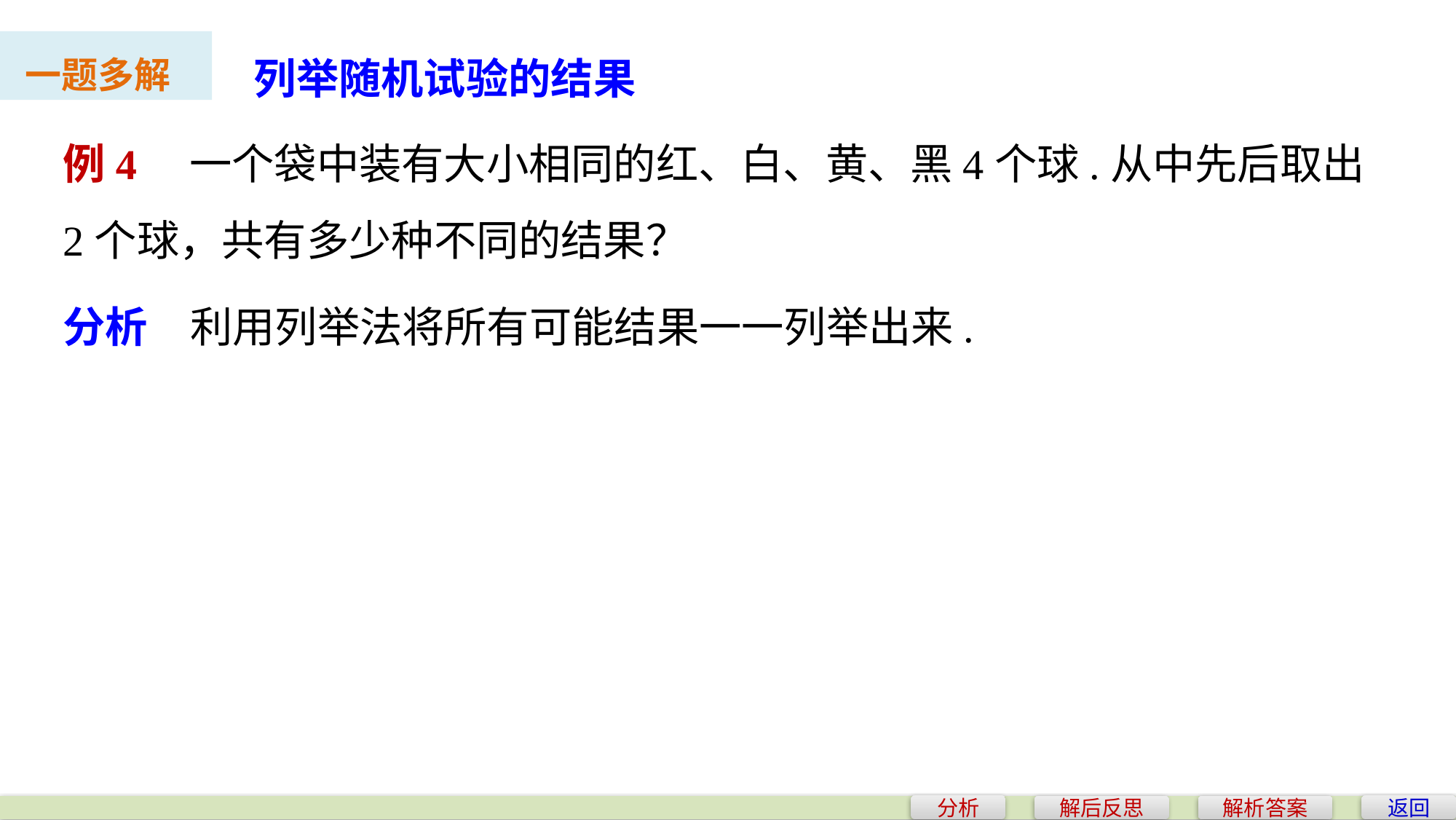

列举随机试验的结果

一题多解
例4　一个袋中装有大小相同的红、白、黄、黑4个球.从中先后取出2个球，共有多少种不同的结果？
分析　利用列举法将所有可能结果一一列举出来.
分析
返回
解后反思
解析答案